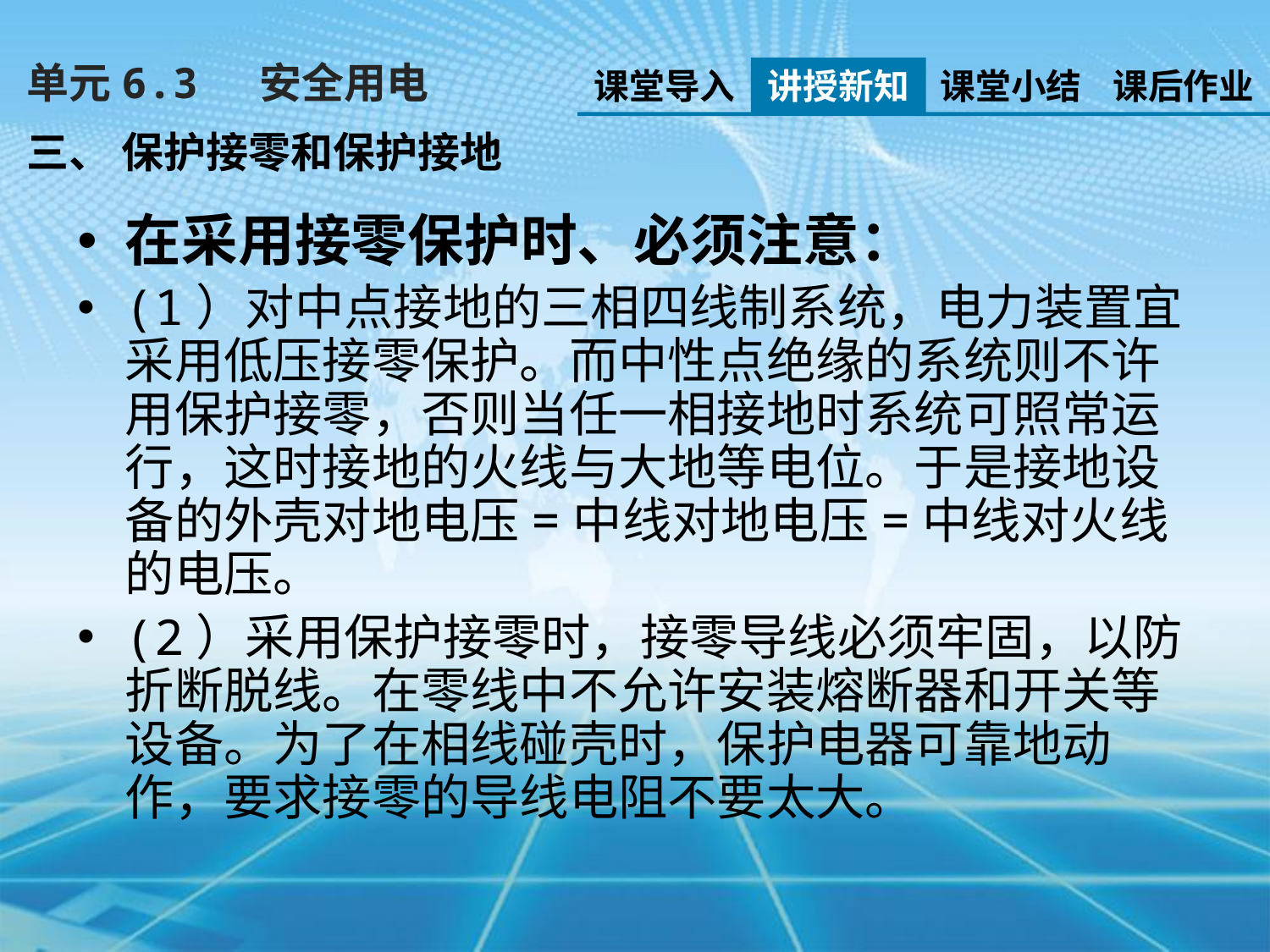

单元6.3　 安全用电
课堂导入
讲授新知
课堂小结
课后作业
三、 保护接零和保护接地
在采用接零保护时、必须注意：
(1）对中点接地的三相四线制系统，电力装置宜采用低压接零保护。而中性点绝缘的系统则不许用保护接零，否则当任一相接地时系统可照常运行，这时接地的火线与大地等电位。于是接地设备的外壳对地电压=中线对地电压=中线对火线的电压。
(2）采用保护接零时，接零导线必须牢固，以防折断脱线。在零线中不允许安装熔断器和开关等设备。为了在相线碰壳时，保护电器可靠地动作，要求接零的导线电阻不要太大。